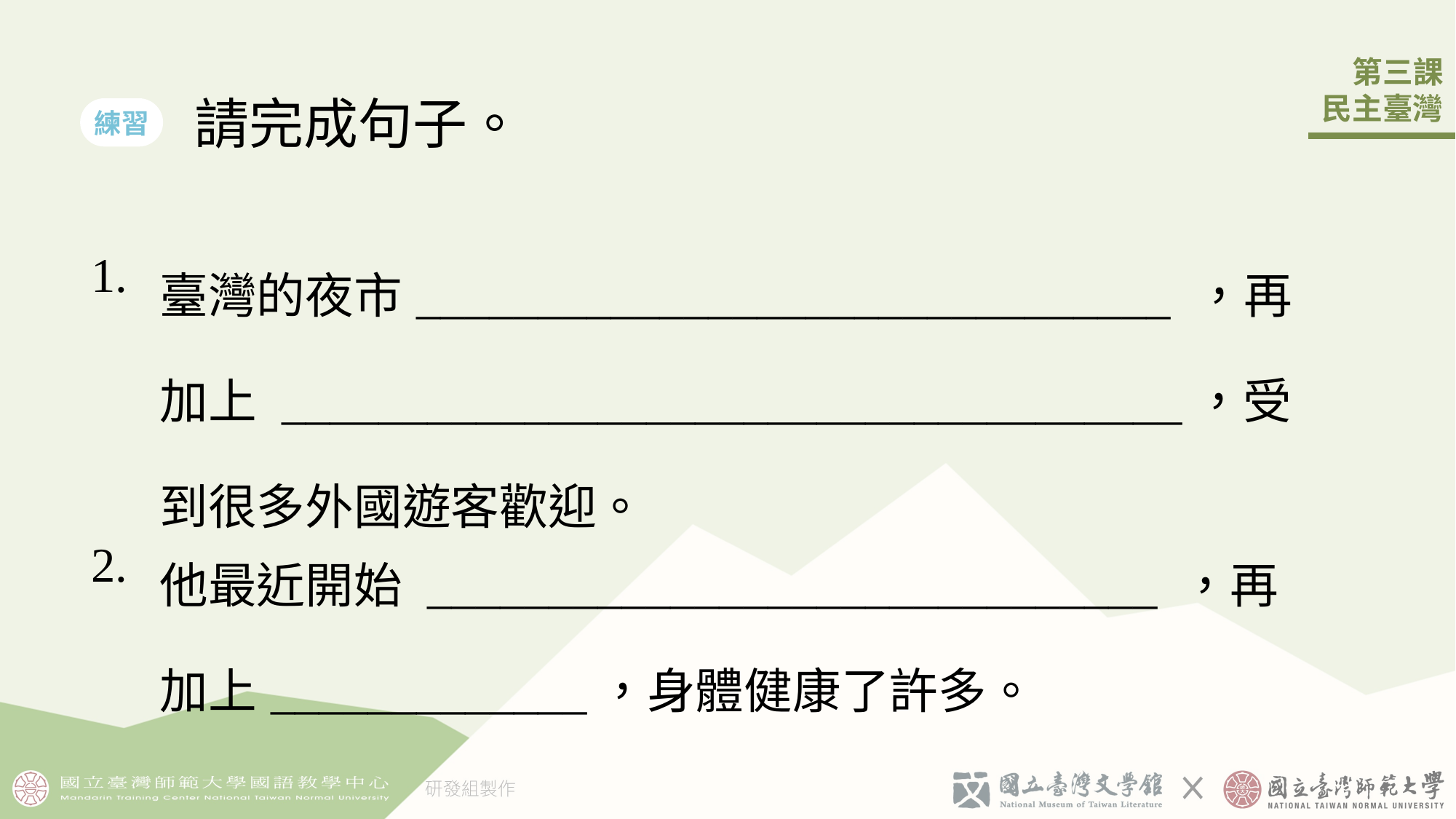

請完成句子。
練習
| 1. | 臺灣的夜市\_\_\_\_\_\_\_\_\_\_\_\_\_\_\_\_\_\_\_\_\_\_\_\_\_\_\_\_\_\_\_ ，再加上 \_\_\_\_\_\_\_\_\_\_\_\_\_\_\_\_\_\_\_\_\_\_\_\_\_\_\_\_\_\_\_\_\_\_\_\_\_，受到很多外國遊客歡迎。 |
| --- | --- |
| 2. | 他最近開始 \_\_\_\_\_\_\_\_\_\_\_\_\_\_\_\_\_\_\_\_\_\_\_\_\_\_\_\_\_\_ ，再加上\_\_\_\_\_\_\_\_\_\_\_\_\_，身體健康了許多。 |